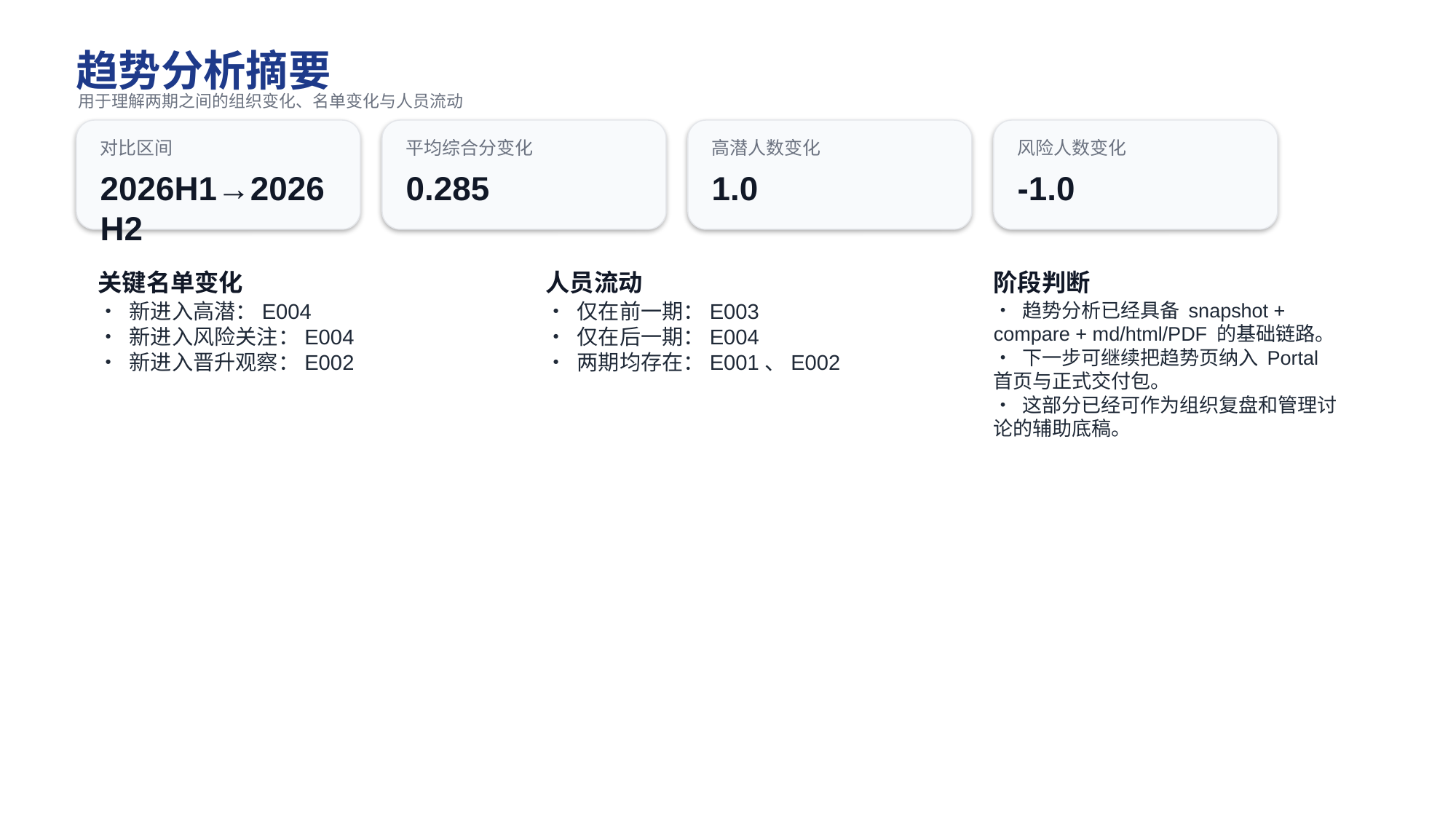

趋势分析摘要
用于理解两期之间的组织变化、名单变化与人员流动

对比区间
平均综合分变化
高潜人数变化
风险人数变化
2026H1→2026H2
0.285
1.0
-1.0
关键名单变化
人员流动
阶段判断
• 新进入高潜：E004
• 新进入风险关注：E004
• 新进入晋升观察：E002
• 仅在前一期：E003
• 仅在后一期：E004
• 两期均存在：E001、E002
• 趋势分析已经具备 snapshot + compare + md/html/PDF 的基础链路。
• 下一步可继续把趋势页纳入 Portal 首页与正式交付包。
• 这部分已经可作为组织复盘和管理讨论的辅助底稿。